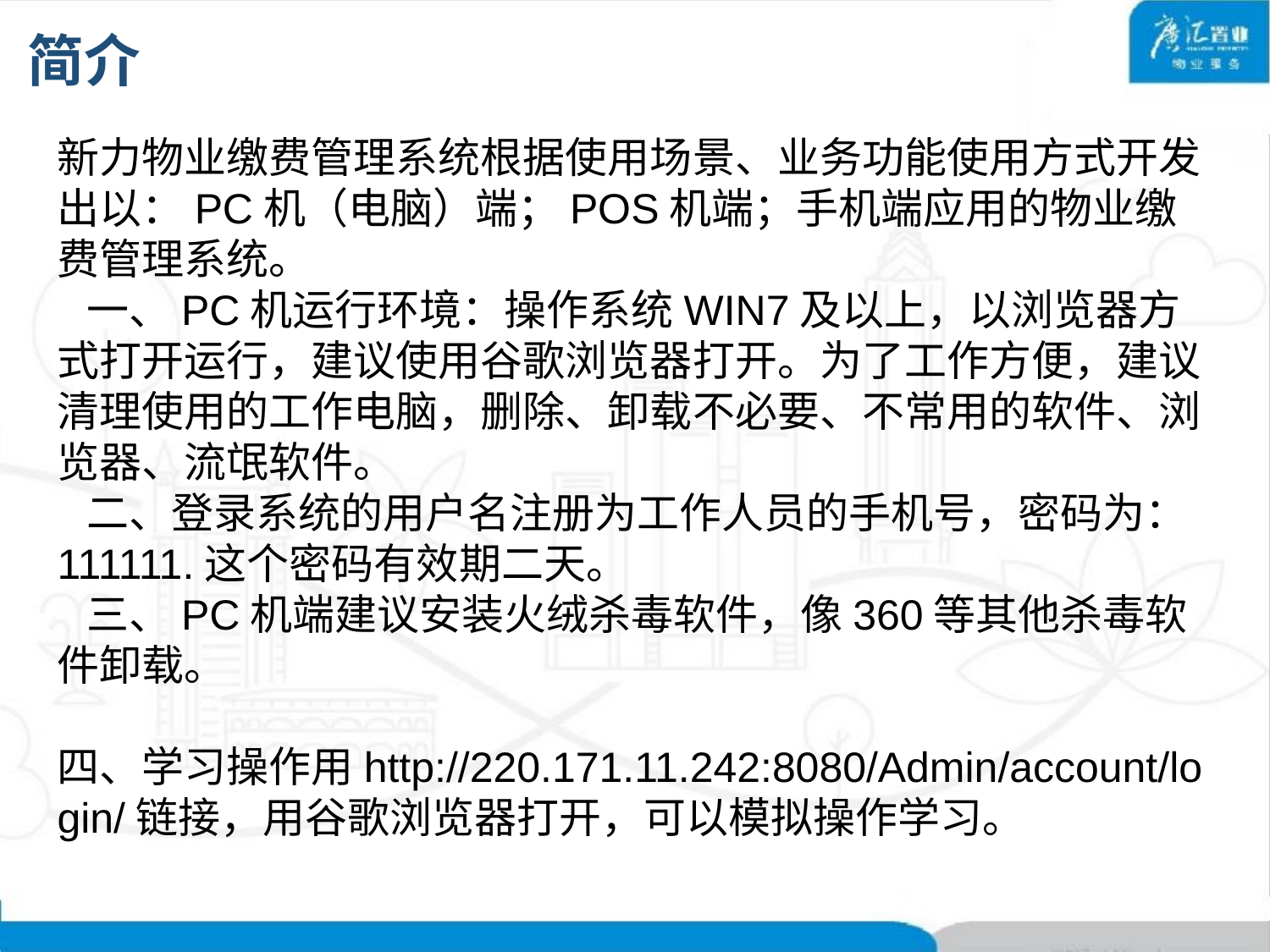

# 简介

新力物业缴费管理系统根据使用场景、业务功能使用方式开发出以：PC机（电脑）端；POS机端；手机端应用的物业缴费管理系统。
  一、PC机运行环境：操作系统WIN7及以上，以浏览器方式打开运行，建议使用谷歌浏览器打开。为了工作方便，建议清理使用的工作电脑，删除、卸载不必要、不常用的软件、浏览器、流氓软件。
  二、登录系统的用户名注册为工作人员的手机号，密码为：111111.这个密码有效期二天。
  三、PC机端建议安装火绒杀毒软件，像360等其他杀毒软件卸载。
  四、学习操作用http://220.171.11.242:8080/Admin/account/login/链接，用谷歌浏览器打开，可以模拟操作学习。